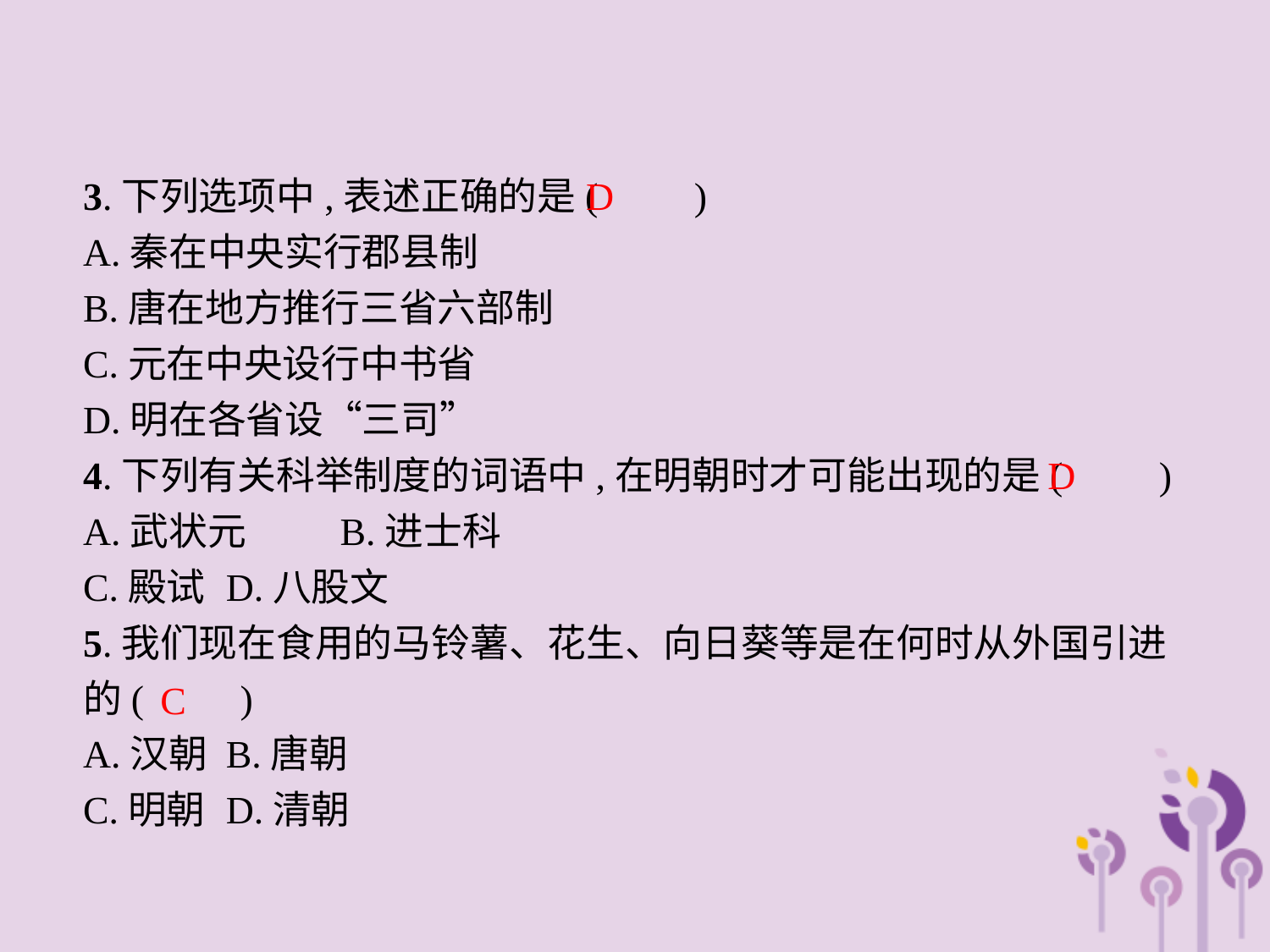

3.下列选项中,表述正确的是(　　)
A.秦在中央实行郡县制
B.唐在地方推行三省六部制
C.元在中央设行中书省
D.明在各省设“三司”
4.下列有关科举制度的词语中,在明朝时才可能出现的是(　　)
A.武状元	B.进士科
C.殿试	D.八股文
5.我们现在食用的马铃薯、花生、向日葵等是在何时从外国引进的(　　)
A.汉朝	B.唐朝
C.明朝	D.清朝
D
D
C